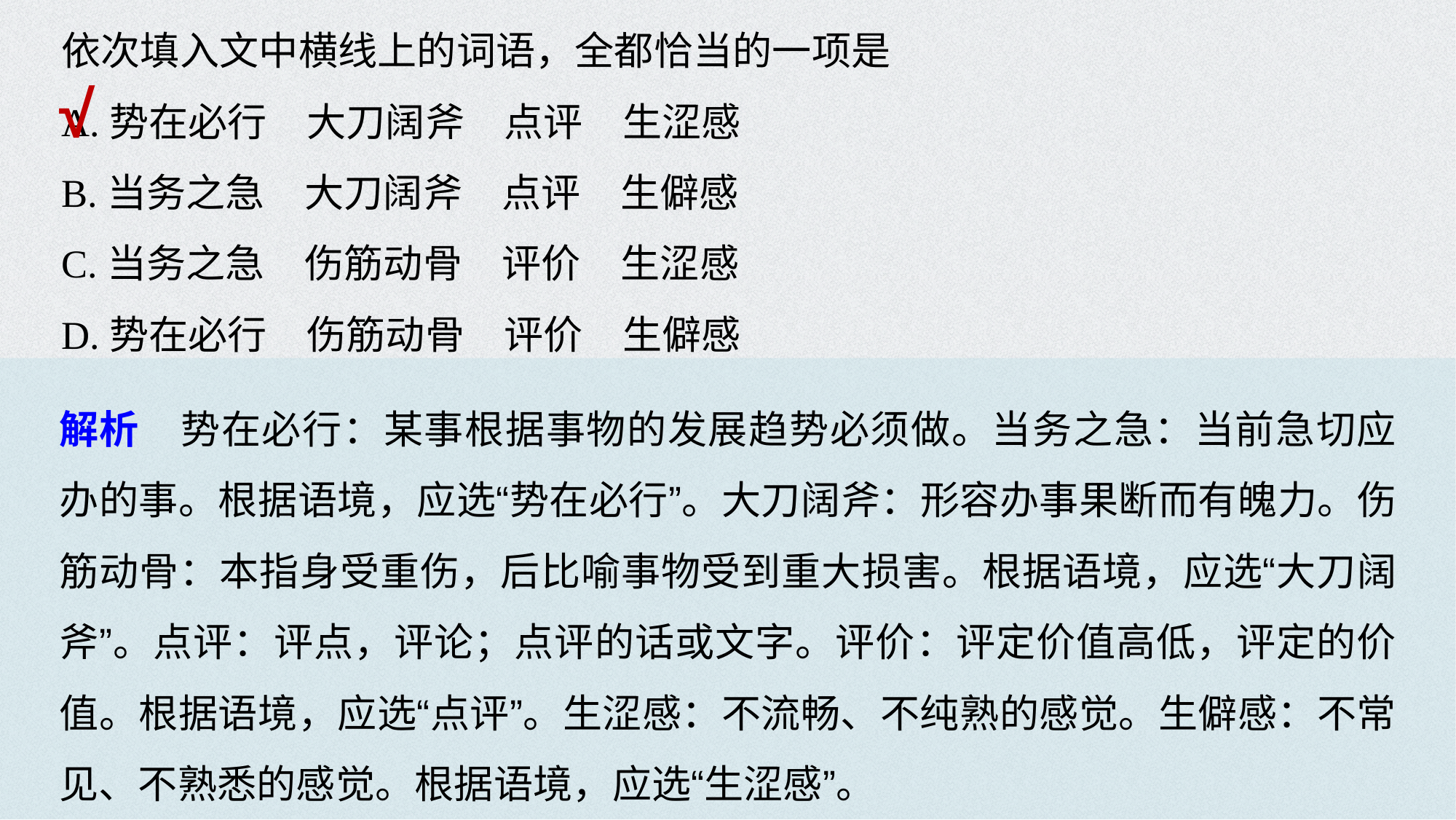

依次填入文中横线上的词语，全都恰当的一项是
A.势在必行　大刀阔斧　点评　生涩感
B.当务之急　大刀阔斧　点评　生僻感
C.当务之急　伤筋动骨　评价　生涩感
D.势在必行　伤筋动骨　评价　生僻感
√
解析　势在必行：某事根据事物的发展趋势必须做。当务之急：当前急切应办的事。根据语境，应选“势在必行”。大刀阔斧：形容办事果断而有魄力。伤筋动骨：本指身受重伤，后比喻事物受到重大损害。根据语境，应选“大刀阔斧”。点评：评点，评论；点评的话或文字。评价：评定价值高低，评定的价值。根据语境，应选“点评”。生涩感：不流畅、不纯熟的感觉。生僻感：不常见、不熟悉的感觉。根据语境，应选“生涩感”。